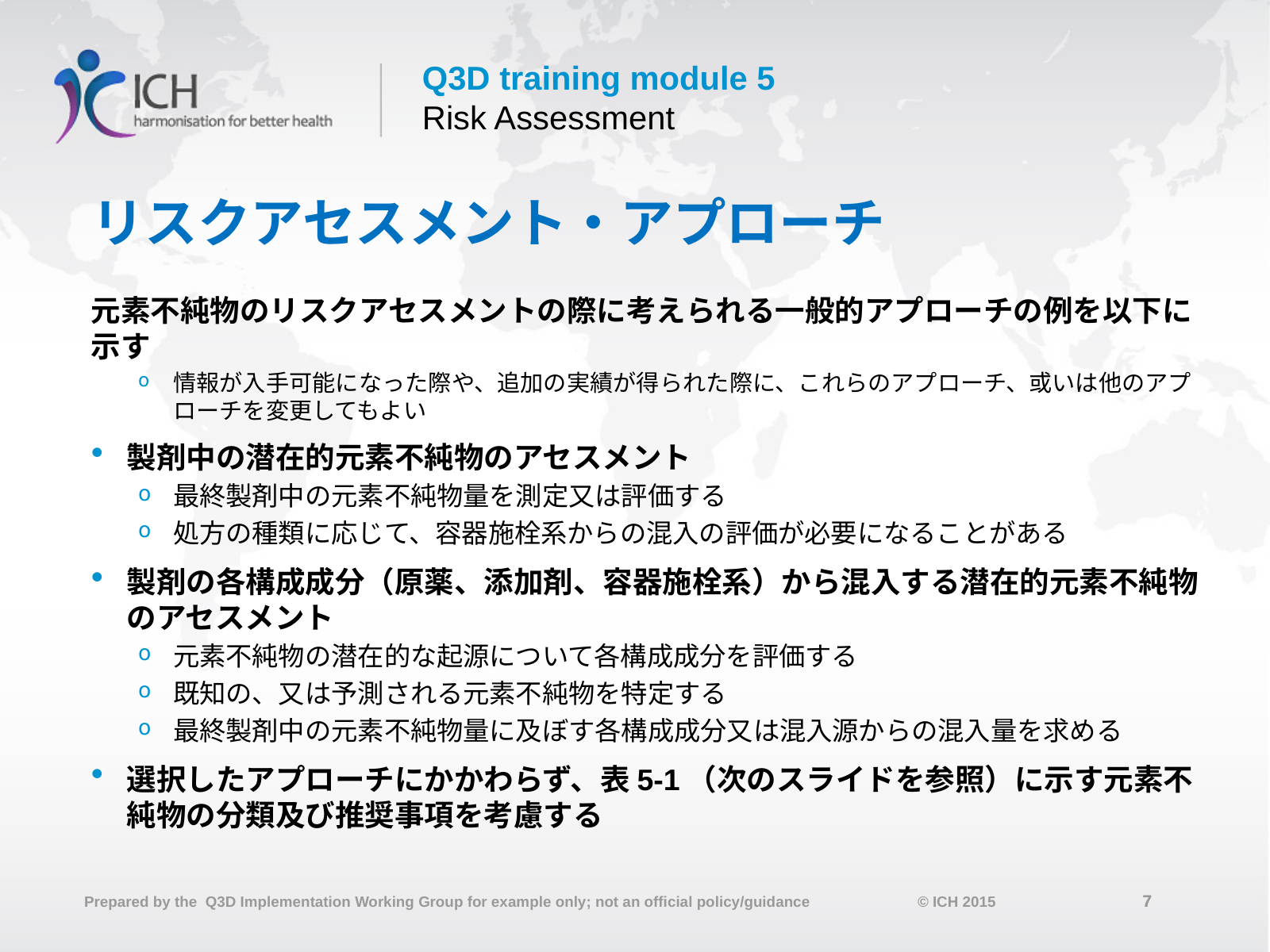

# リスクアセスメント・アプローチ
元素不純物のリスクアセスメントの際に考えられる一般的アプローチの例を以下に示す
情報が入手可能になった際や、追加の実績が得られた際に、これらのアプローチ、或いは他のアプローチを変更してもよい
製剤中の潜在的元素不純物のアセスメント
最終製剤中の元素不純物量を測定又は評価する
処方の種類に応じて、容器施栓系からの混入の評価が必要になることがある
製剤の各構成成分（原薬、添加剤、容器施栓系）から混入する潜在的元素不純物のアセスメント
元素不純物の潜在的な起源について各構成成分を評価する
既知の、又は予測される元素不純物を特定する
最終製剤中の元素不純物量に及ぼす各構成成分又は混入源からの混入量を求める
選択したアプローチにかかわらず、表5-1（次のスライドを参照）に示す元素不純物の分類及び推奨事項を考慮する